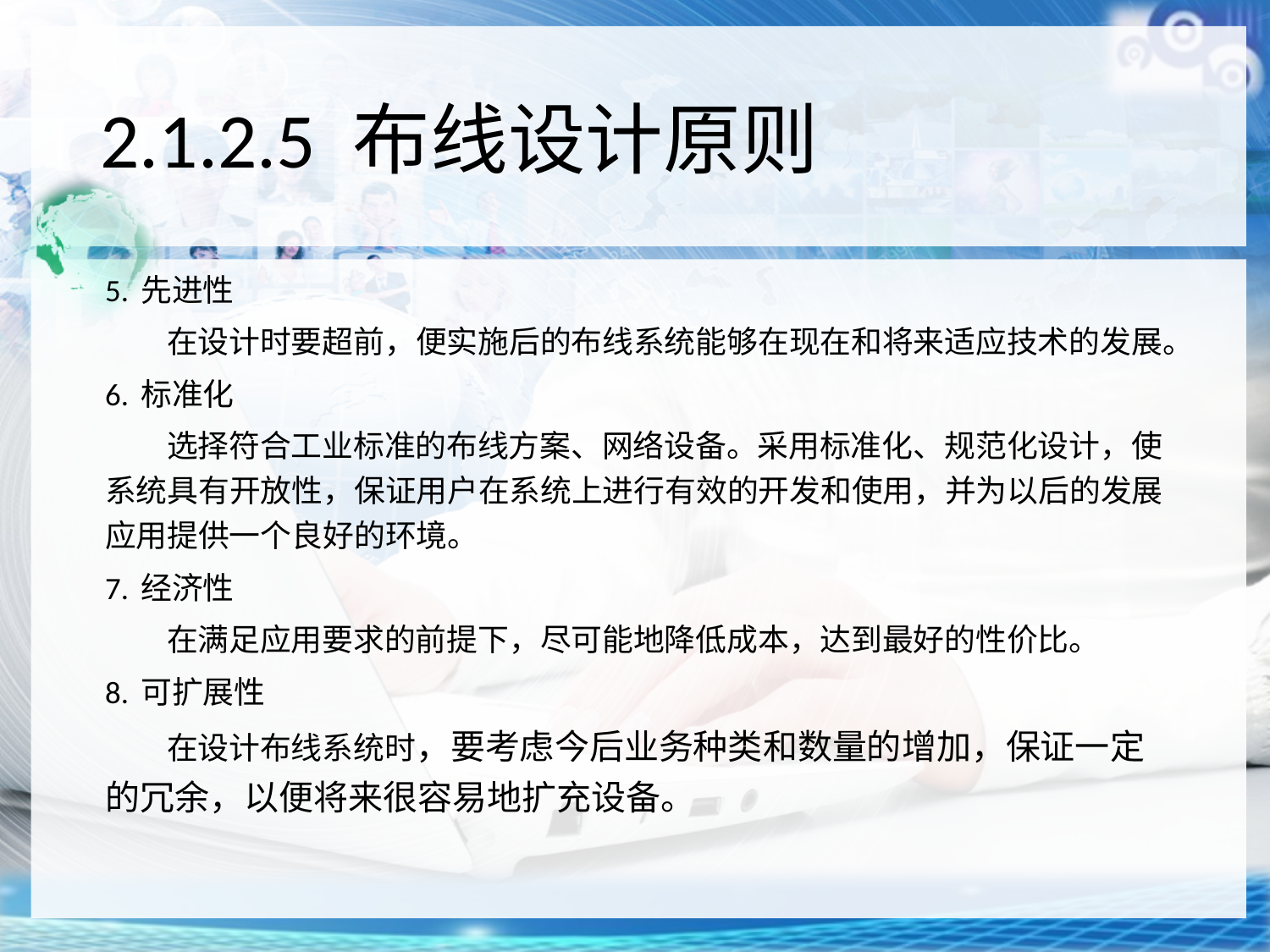

# 2.1.2.5 布线设计原则
5. 先进性
在设计时要超前，便实施后的布线系统能够在现在和将来适应技术的发展。
6. 标准化
选择符合工业标准的布线方案、网络设备。采用标准化、规范化设计，使系统具有开放性，保证用户在系统上进行有效的开发和使用，并为以后的发展应用提供一个良好的环境。
7. 经济性
在满足应用要求的前提下，尽可能地降低成本，达到最好的性价比。
8. 可扩展性
在设计布线系统时，要考虑今后业务种类和数量的增加，保证一定的冗余，以便将来很容易地扩充设备。